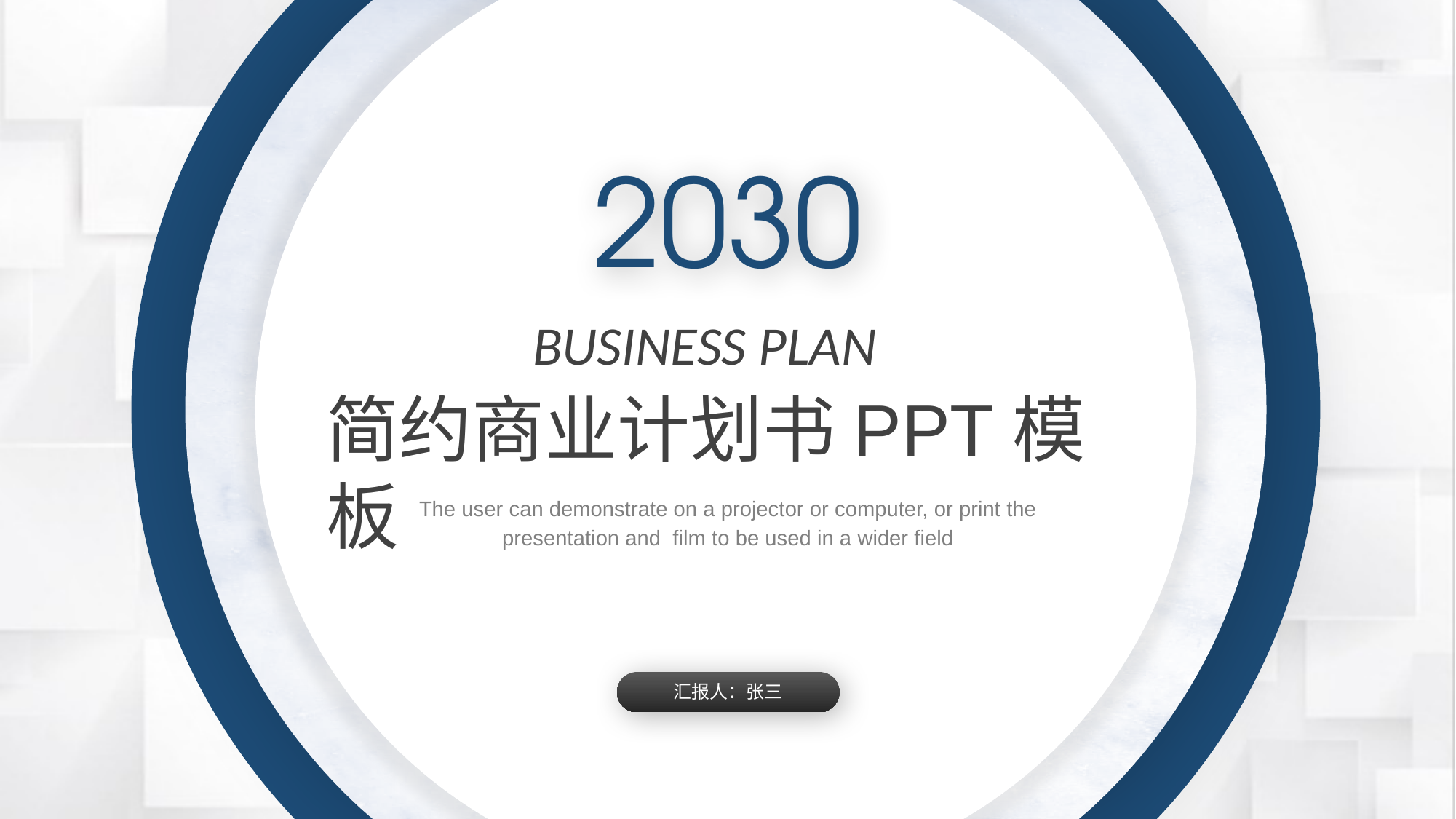

2030
BUSINESS PLAN
简约商业计划书PPT模板
The user can demonstrate on a projector or computer, or print the presentation and  film to be used in a wider field

汇报人：张三